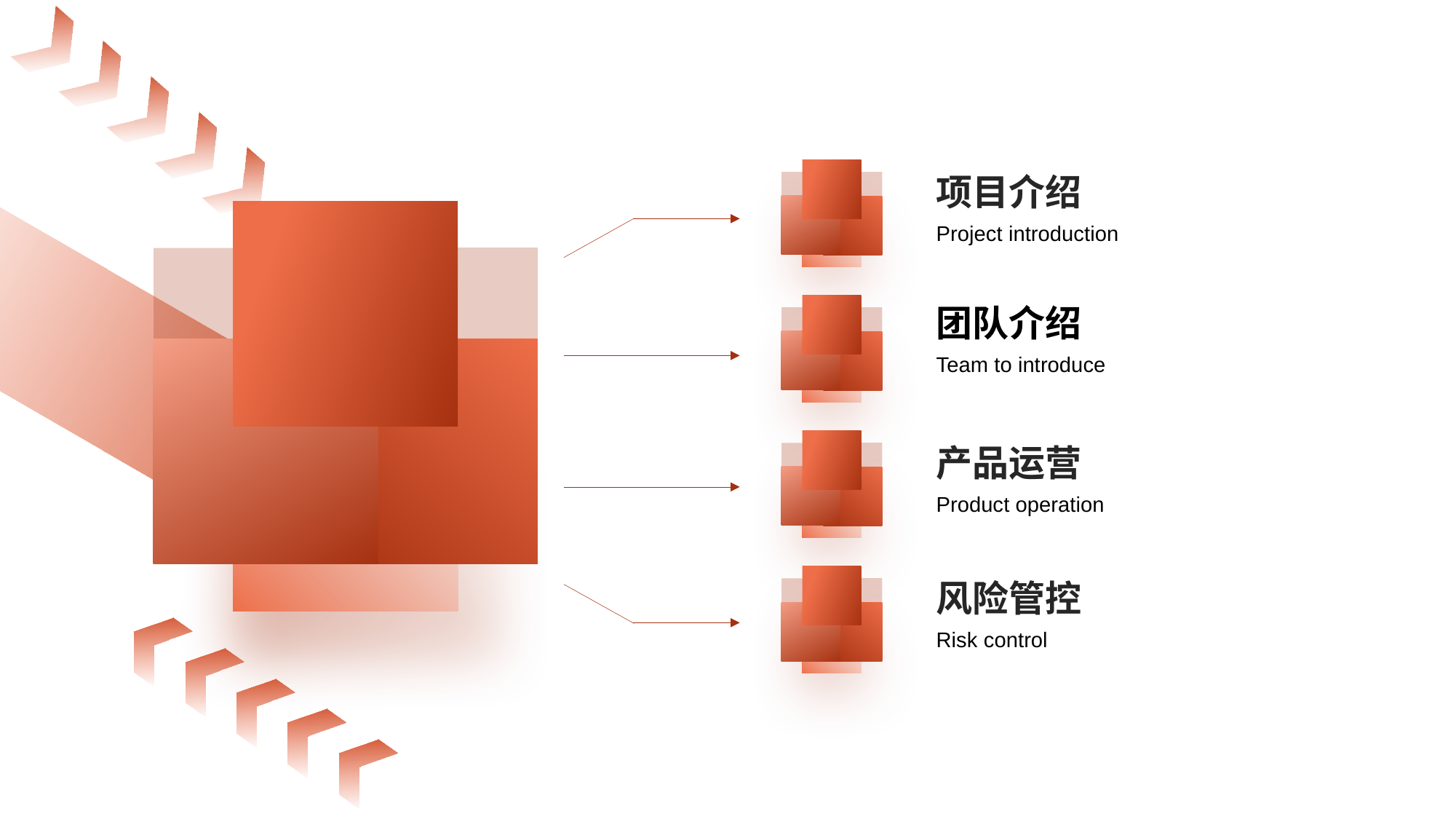

https://www.ypppt.com/
项目介绍
Project introduction
团队介绍
Team to introduce
产品运营
Product operation
风险管控
Risk control